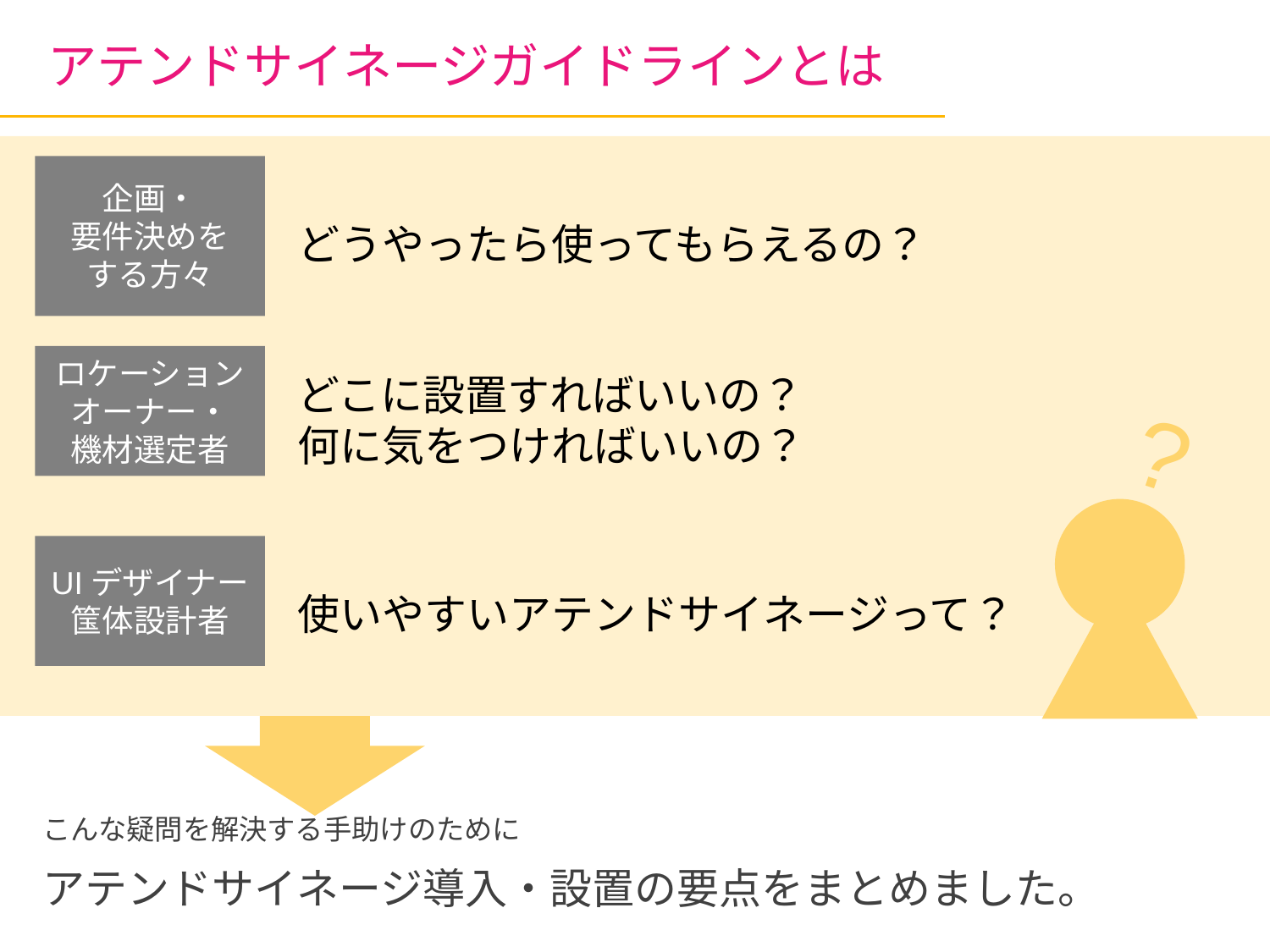

アテンドサイネージガイドラインとは

企画・
要件決めを
する方々
どうやったら使ってもらえるの？
ロケーション
オーナー・
機材選定者
どこに設置すればいいの？
何に気をつければいいの？
?

UIデザイナー
筺体設計者

使いやすいアテンドサイネージって？

こんな疑問を解決する手助けのために
アテンドサイネージ導入・設置の要点をまとめました。